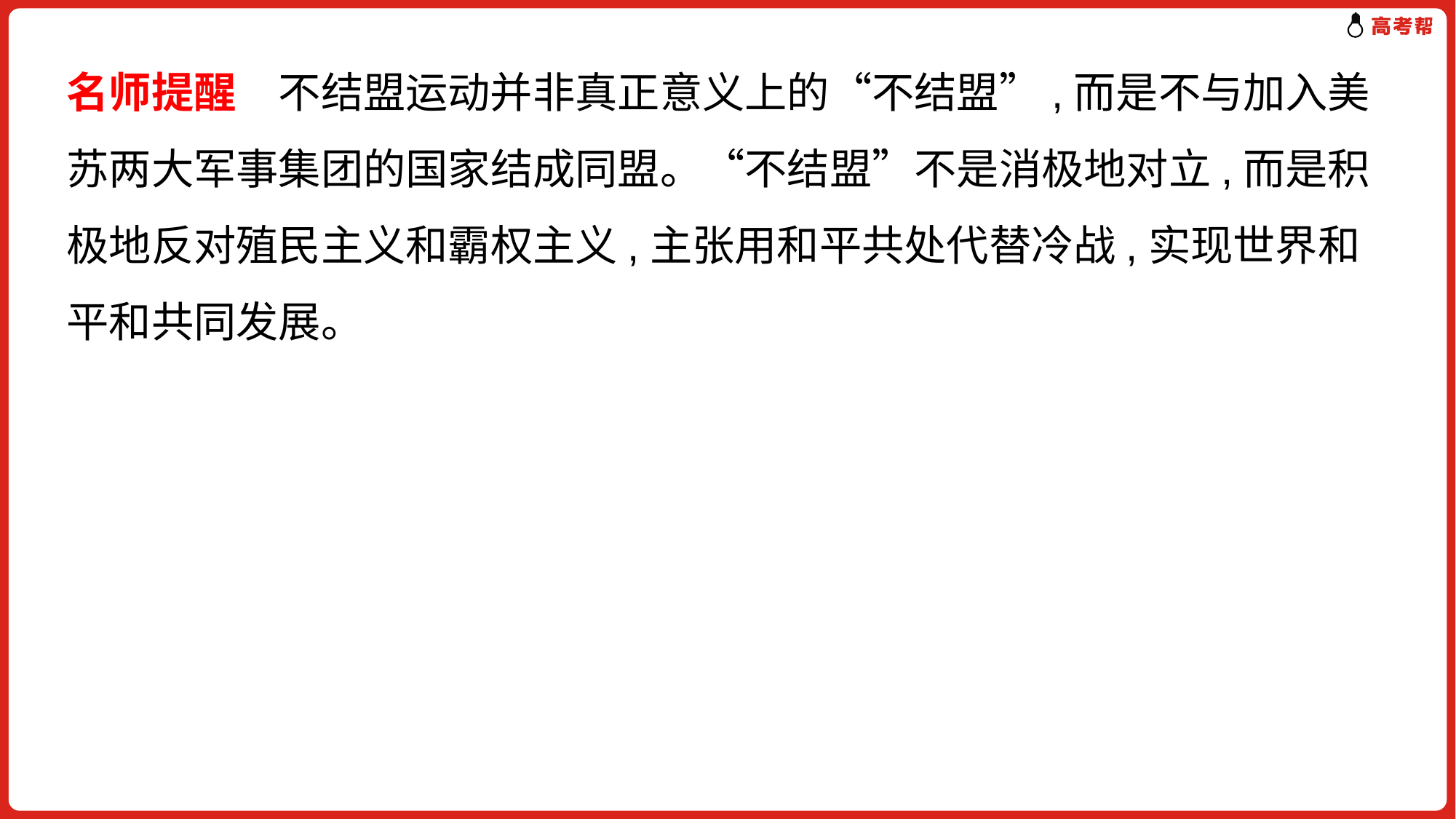

名师提醒　不结盟运动并非真正意义上的“不结盟”,而是不与加入美苏两大军事集团的国家结成同盟。“不结盟”不是消极地对立,而是积极地反对殖民主义和霸权主义,主张用和平共处代替冷战,实现世界和平和共同发展。